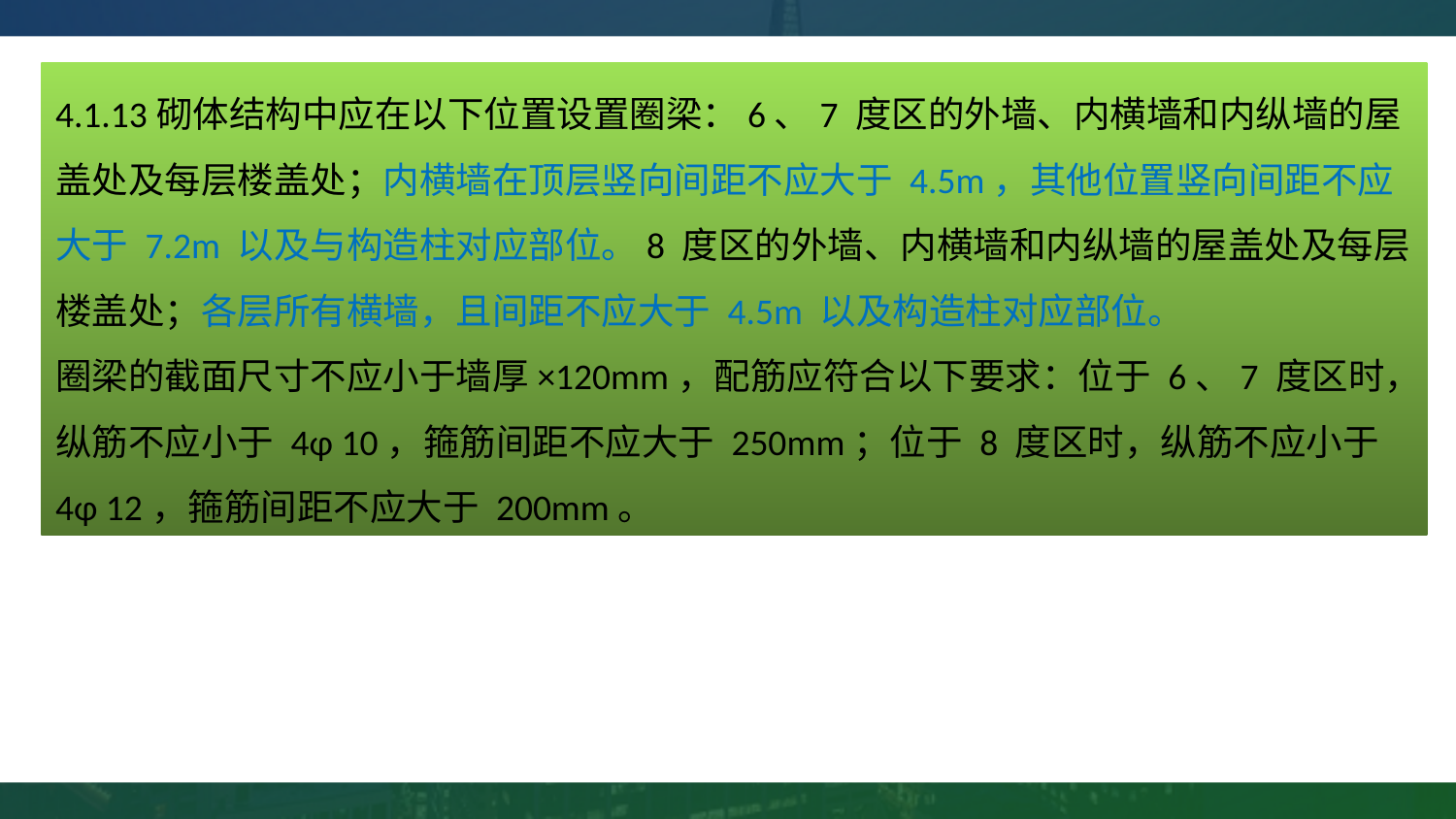

4.1.13砌体结构中应在以下位置设置圈梁：6、7 度区的外墙、内横墙和内纵墙的屋
盖处及每层楼盖处；内横墙在顶层竖向间距不应大于 4.5m，其他位置竖向间距不应大于 7.2m 以及与构造柱对应部位。8 度区的外墙、内横墙和内纵墙的屋盖处及每层楼盖处；各层所有横墙，且间距不应大于 4.5m 以及构造柱对应部位。
圈梁的截面尺寸不应小于墙厚×120mm，配筋应符合以下要求：位于 6、7 度区时，纵筋不应小于 4φ 10，箍筋间距不应大于 250mm；位于 8 度区时，纵筋不应小于 4φ 12，箍筋间距不应大于 200mm。